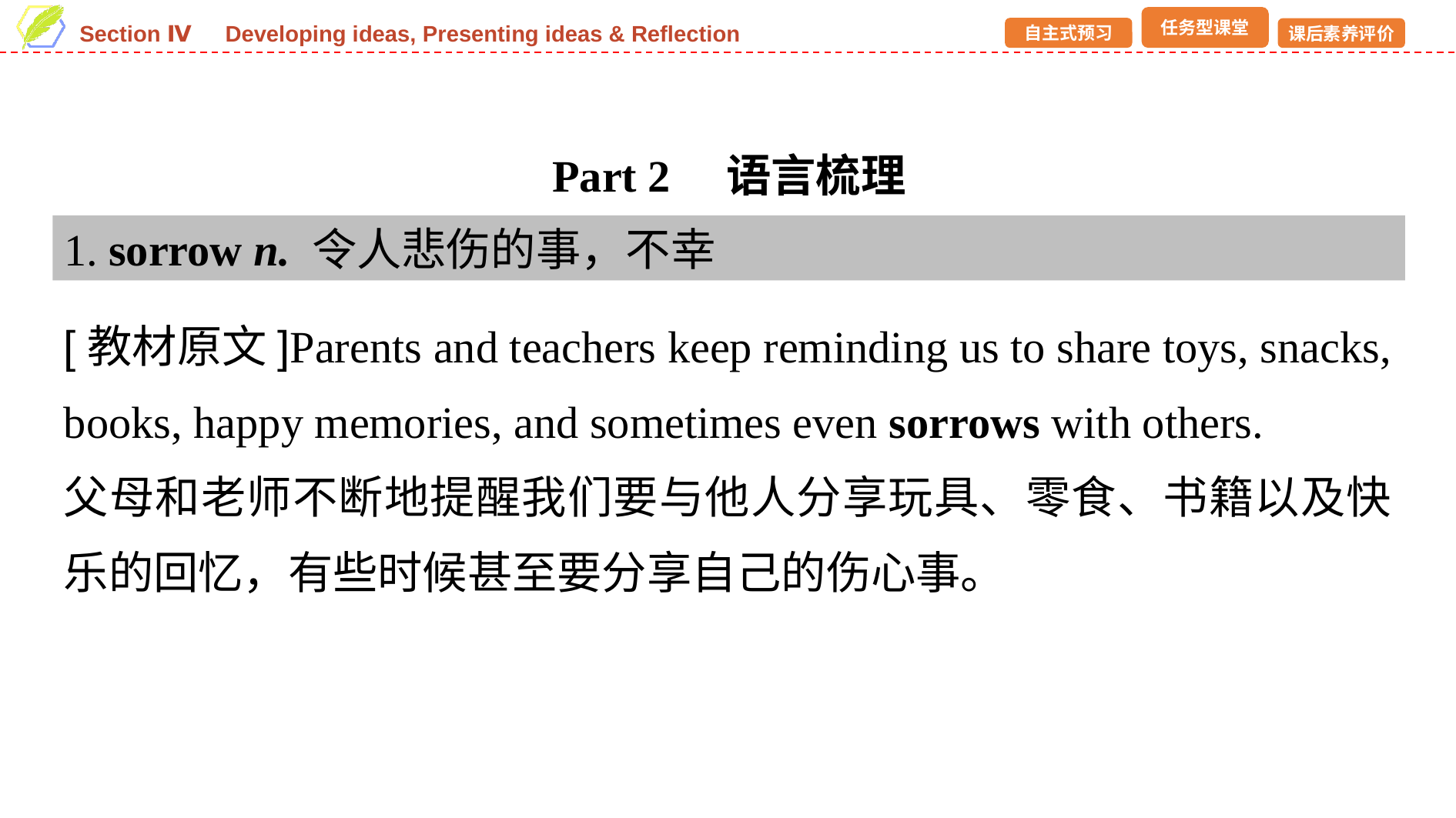

Part 2　语言梳理
1. sorrow n. 令人悲伤的事，不幸
[教材原文]Parents and teachers keep reminding us to share toys, snacks, books, happy memories, and sometimes even sorrows with others.
父母和老师不断地提醒我们要与他人分享玩具、零食、书籍以及快乐的回忆，有些时候甚至要分享自己的伤心事。